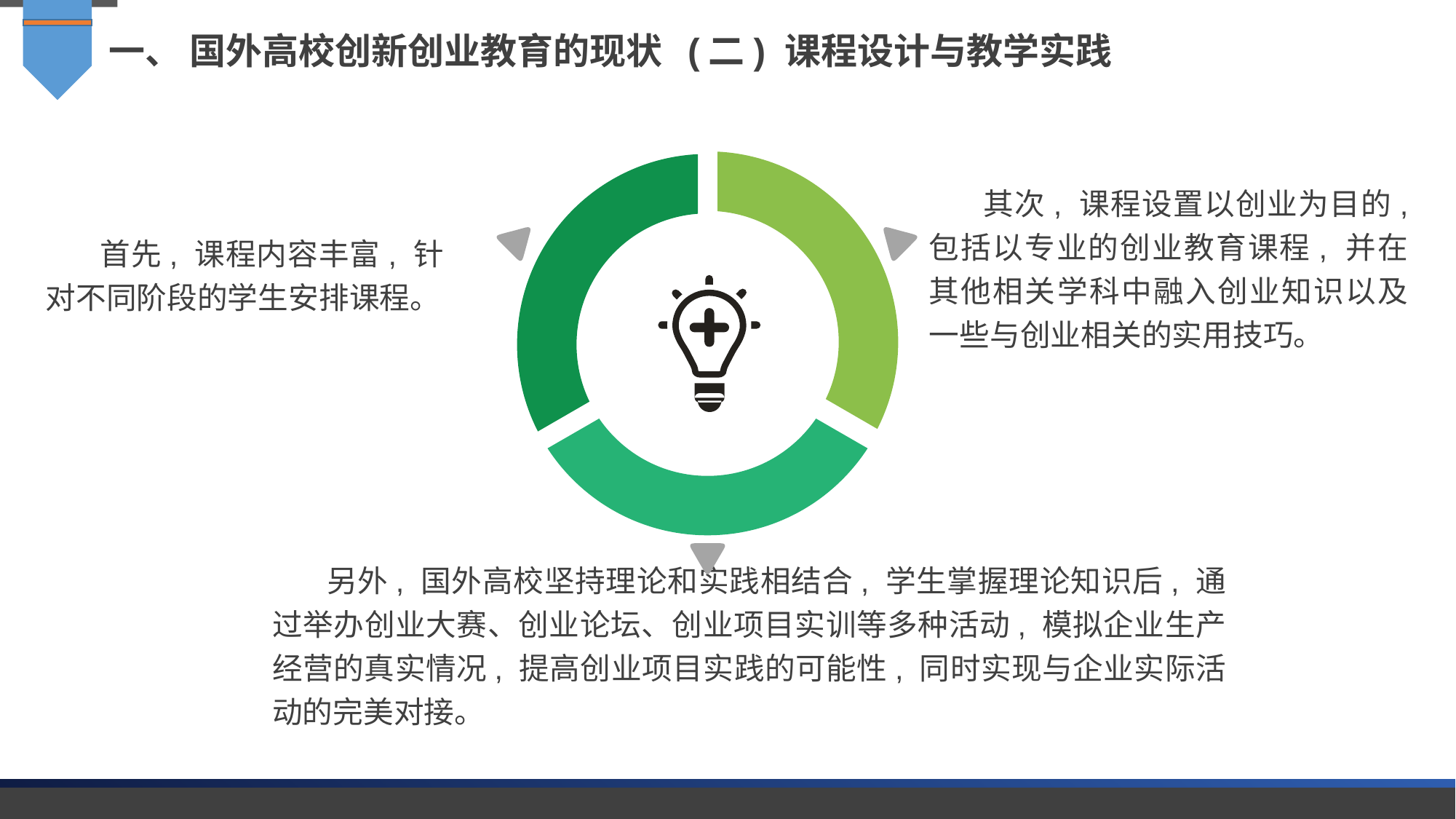

一、 国外高校创新创业教育的现状  (二) 课程设计与教学实践

其次, 课程设置以创业为目的, 包括以专业的创业教育课程, 并在其他相关学科中融入创业知识以及一些与创业相关的实用技巧。
首先, 课程内容丰富, 针对不同阶段的学生安排课程。

另外, 国外高校坚持理论和实践相结合, 学生掌握理论知识后, 通过举办创业大赛、创业论坛、创业项目实训等多种活动, 模拟企业生产经营的真实情况, 提高创业项目实践的可能性, 同时实现与企业实际活动的完美对接。